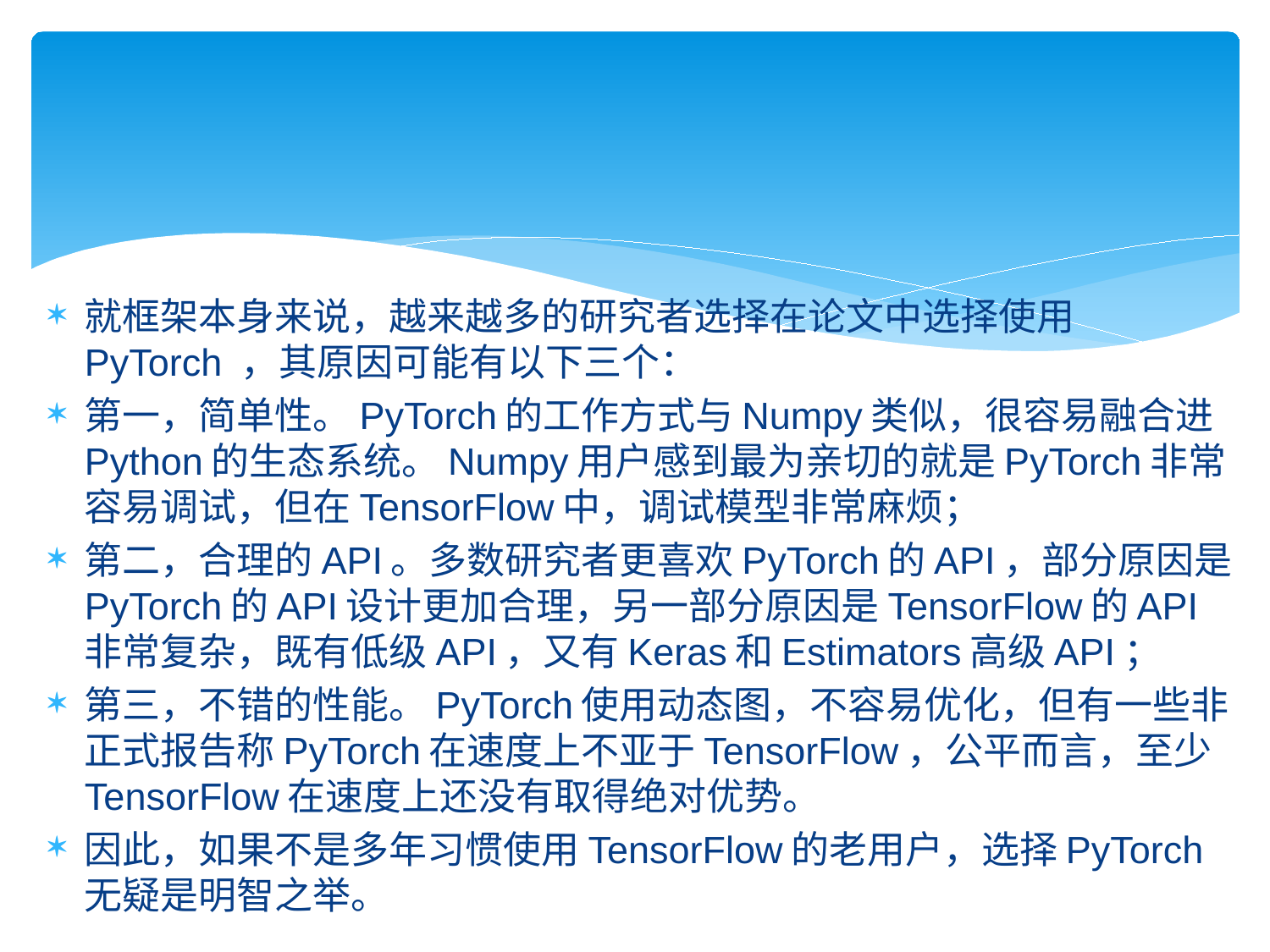

#
就框架本身来说，越来越多的研究者选择在论文中选择使用PyTorch ，其原因可能有以下三个：
第一，简单性。PyTorch的工作方式与Numpy类似，很容易融合进Python的生态系统。Numpy用户感到最为亲切的就是PyTorch非常容易调试，但在TensorFlow中，调试模型非常麻烦；
第二，合理的API。多数研究者更喜欢PyTorch的API，部分原因是PyTorch的API设计更加合理，另一部分原因是TensorFlow的API非常复杂，既有低级API，又有Keras和Estimators高级API；
第三，不错的性能。PyTorch使用动态图，不容易优化，但有一些非正式报告称PyTorch在速度上不亚于TensorFlow，公平而言，至少TensorFlow在速度上还没有取得绝对优势。
因此，如果不是多年习惯使用TensorFlow的老用户，选择PyTorch无疑是明智之举。